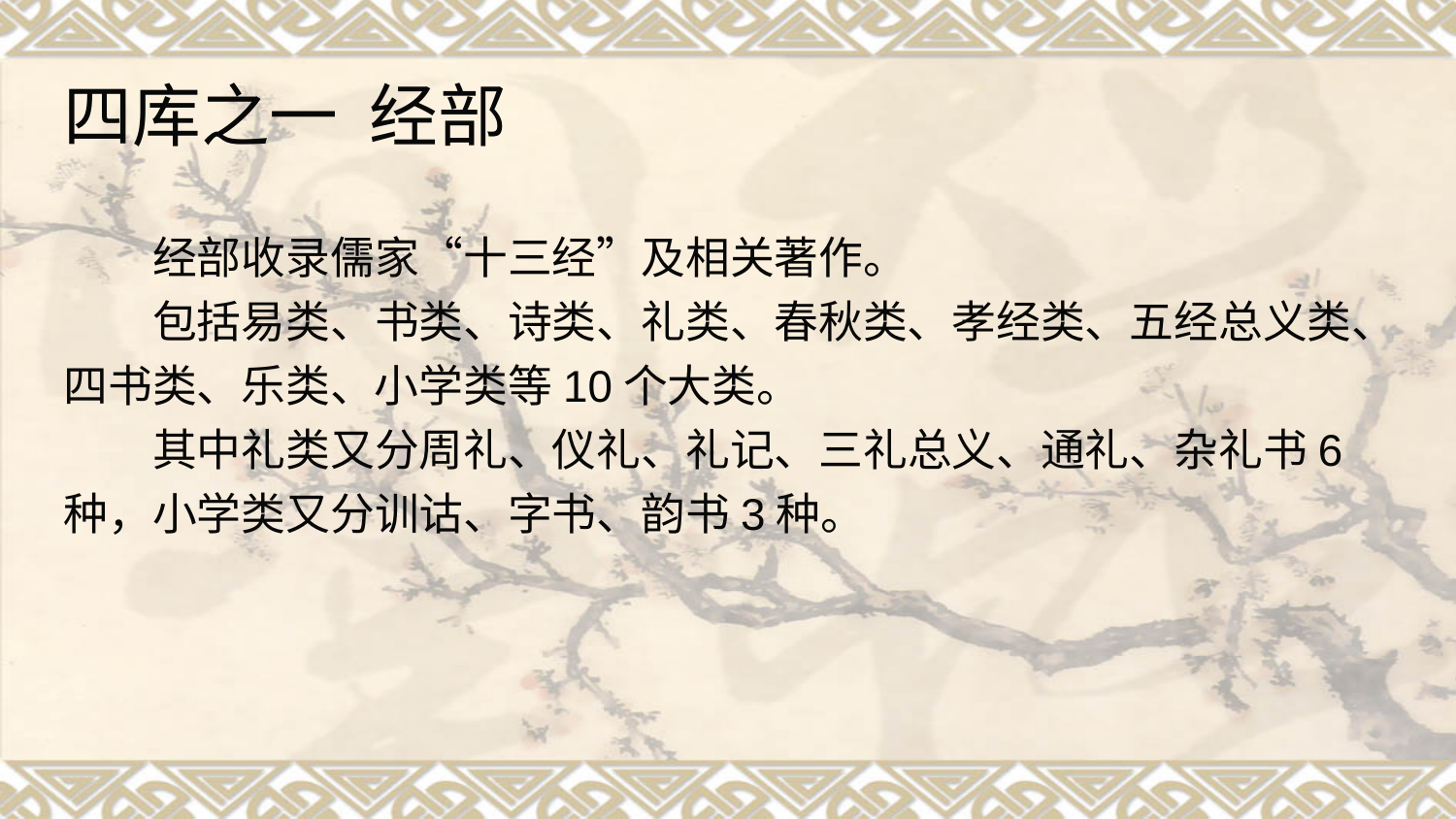

# 四库之一  经部 　　经部收录儒家“十三经”及相关著作。 　　包括易类、书类、诗类、礼类、春秋类、孝经类、五经总义类、四书类、乐类、小学类等10个大类。 　　其中礼类又分周礼、仪礼、礼记、三礼总义、通礼、杂礼书6种，小学类又分训诂、字书、韵书3种。